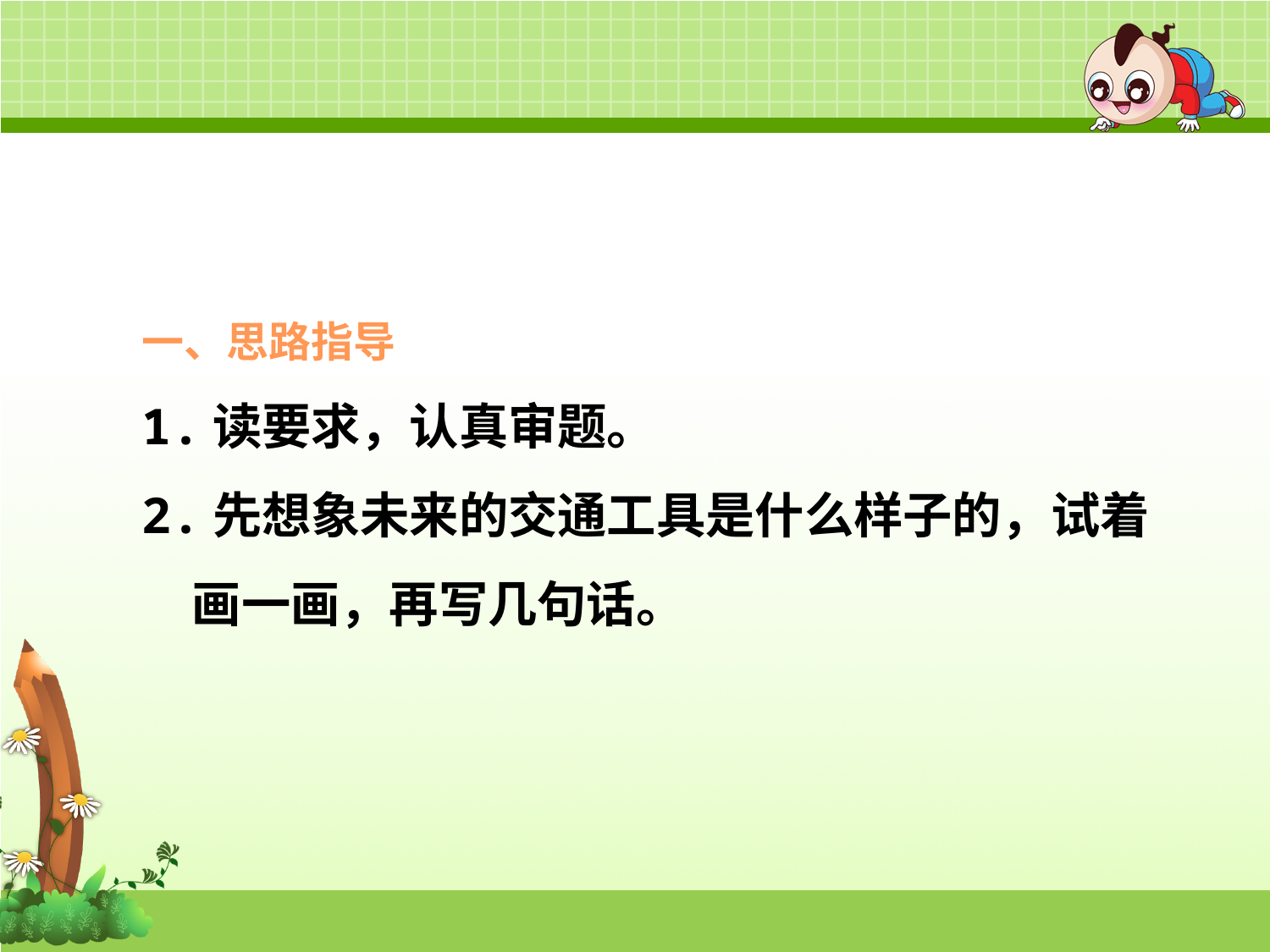

一、思路指导
1.读要求，认真审题。
2.先想象未来的交通工具是什么样子的，试着画一画，再写几句话。